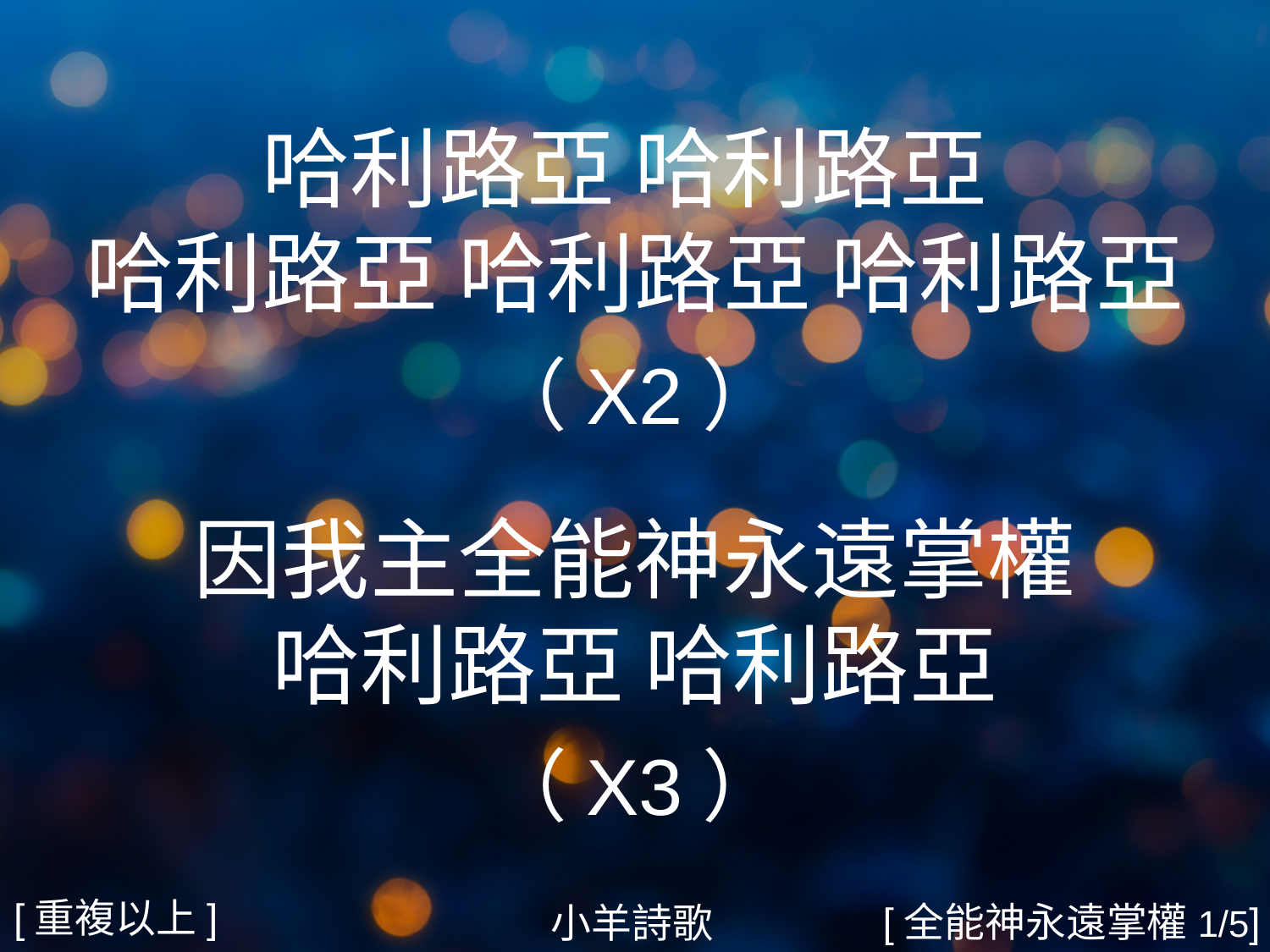

哈利路亞 哈利路亞
哈利路亞 哈利路亞 哈利路亞

（X2）

因我主全能神永遠掌權
哈利路亞 哈利路亞

（X3）
#

[重複以上]
[全能神永遠掌權1/5]
小羊詩歌